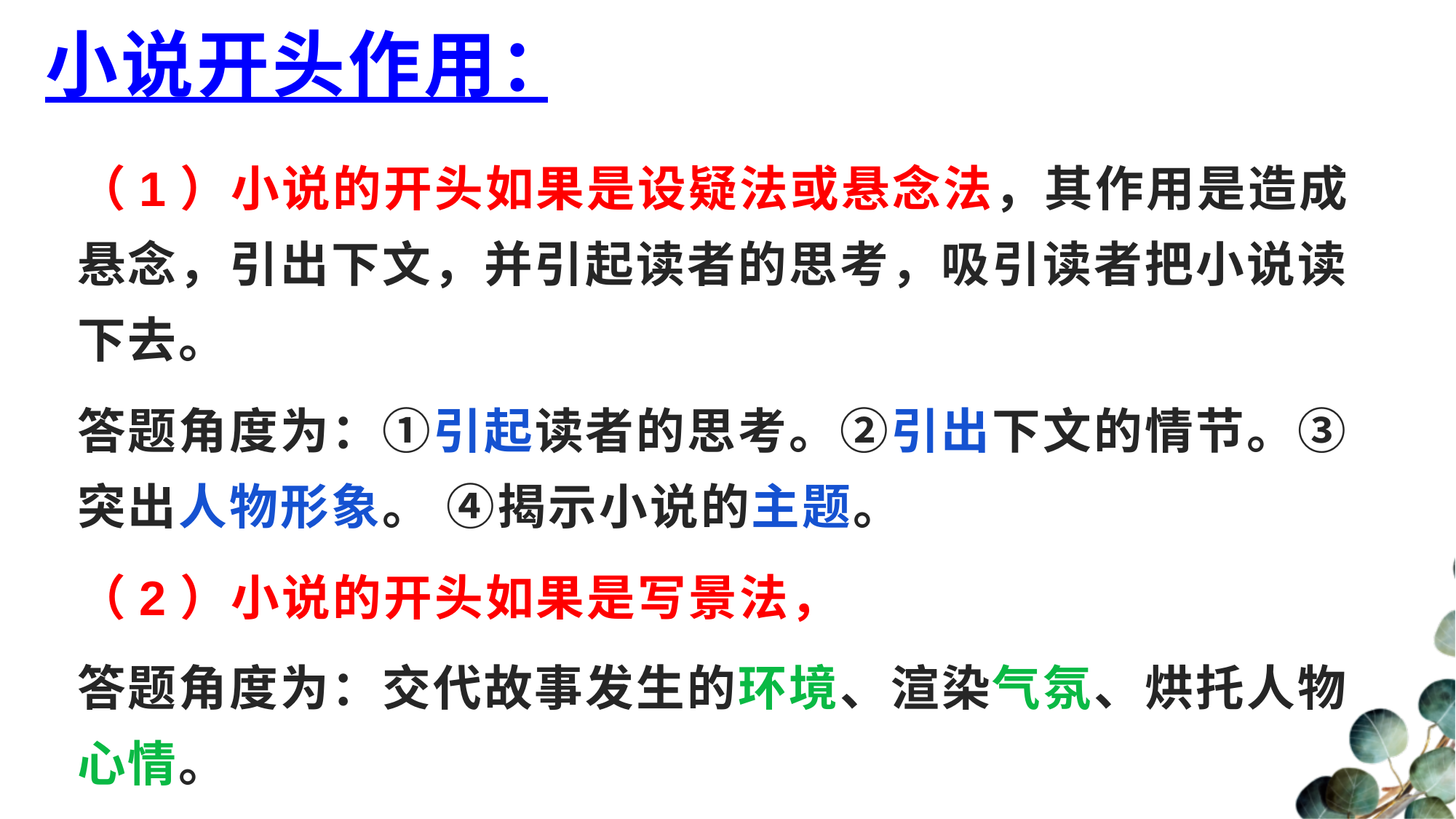

# 小说开头作用：
（1）小说的开头如果是设疑法或悬念法，其作用是造成悬念，引出下文，并引起读者的思考，吸引读者把小说读下去。
答题角度为：①引起读者的思考。②引出下文的情节。③突出人物形象。 ④揭示小说的主题。
（2）小说的开头如果是写景法，
答题角度为：交代故事发生的环境、渲染气氛、烘托人物心情。